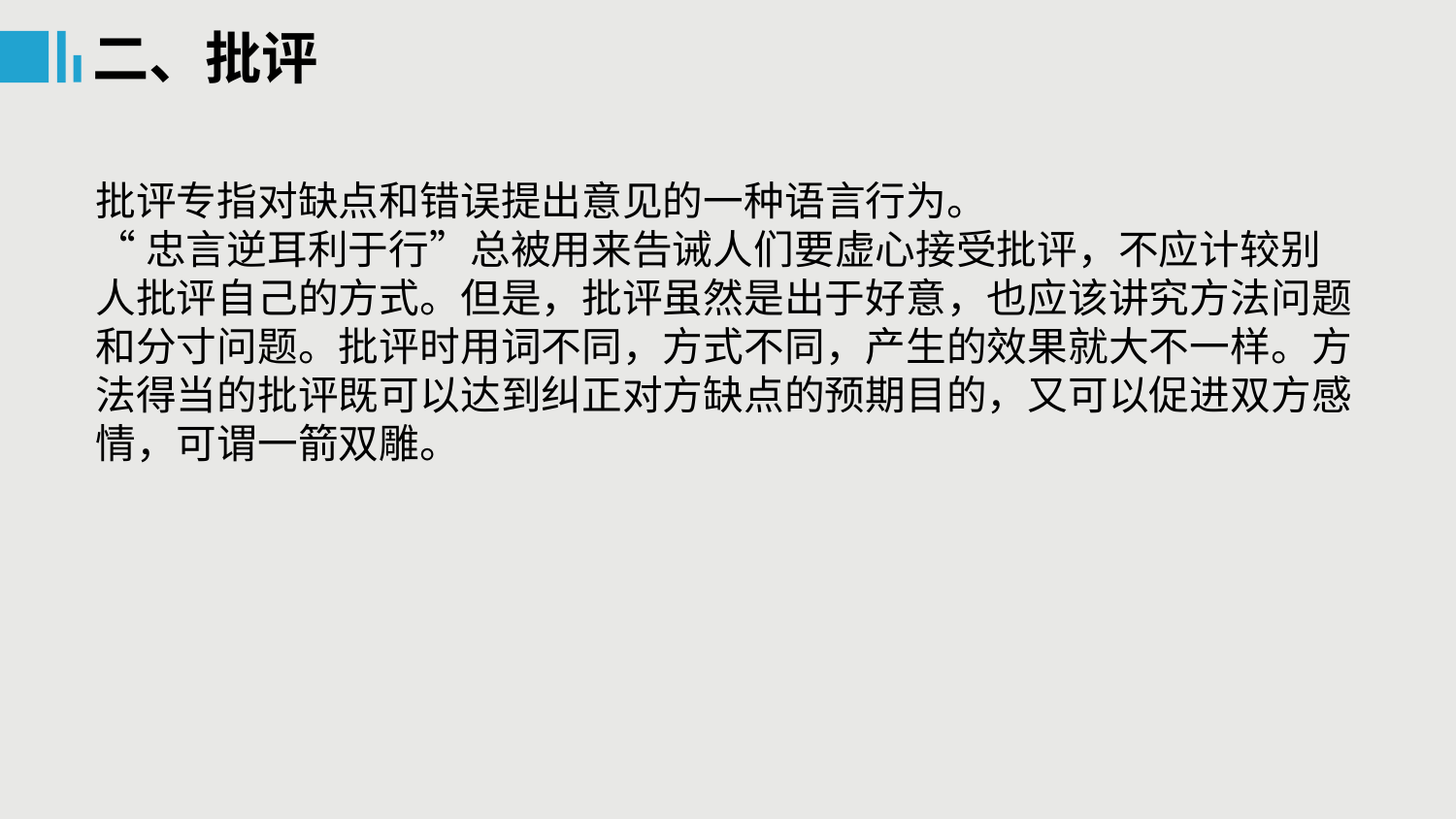

二、批评

批评专指对缺点和错误提出意见的一种语言行为。
“忠言逆耳利于行”总被用来告诫人们要虚心接受批评，不应计较别人批评自己的方式。但是，批评虽然是出于好意，也应该讲究方法问题和分寸问题。批评时用词不同，方式不同，产生的效果就大不一样。方法得当的批评既可以达到纠正对方缺点的预期目的，又可以促进双方感情，可谓一箭双雕。